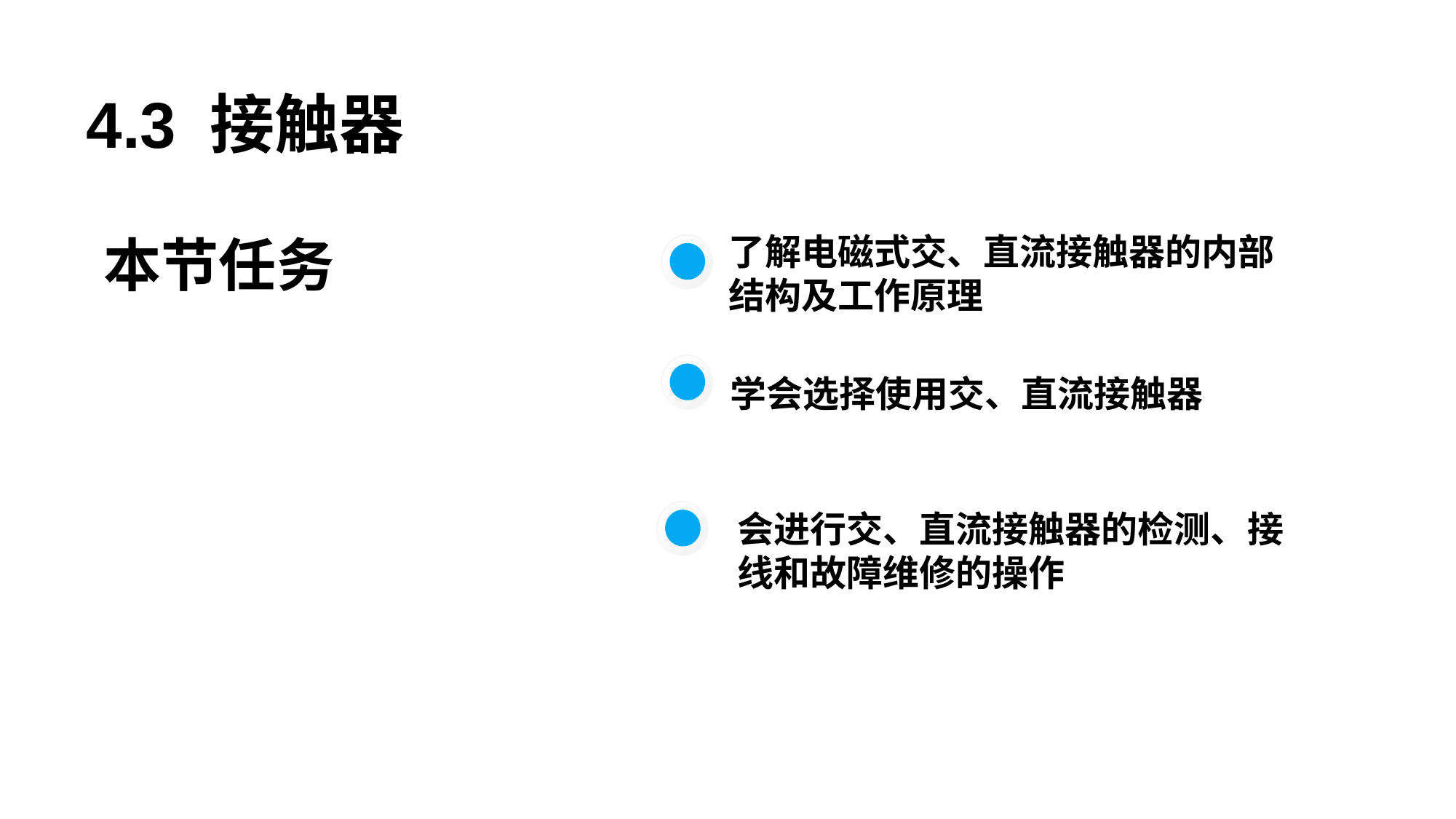

4.3 接触器
本节任务
了解电磁式交、直流接触器的内部结构及工作原理

学会选择使用交、直流接触器

会进行交、直流接触器的检测、接线和故障维修的操作